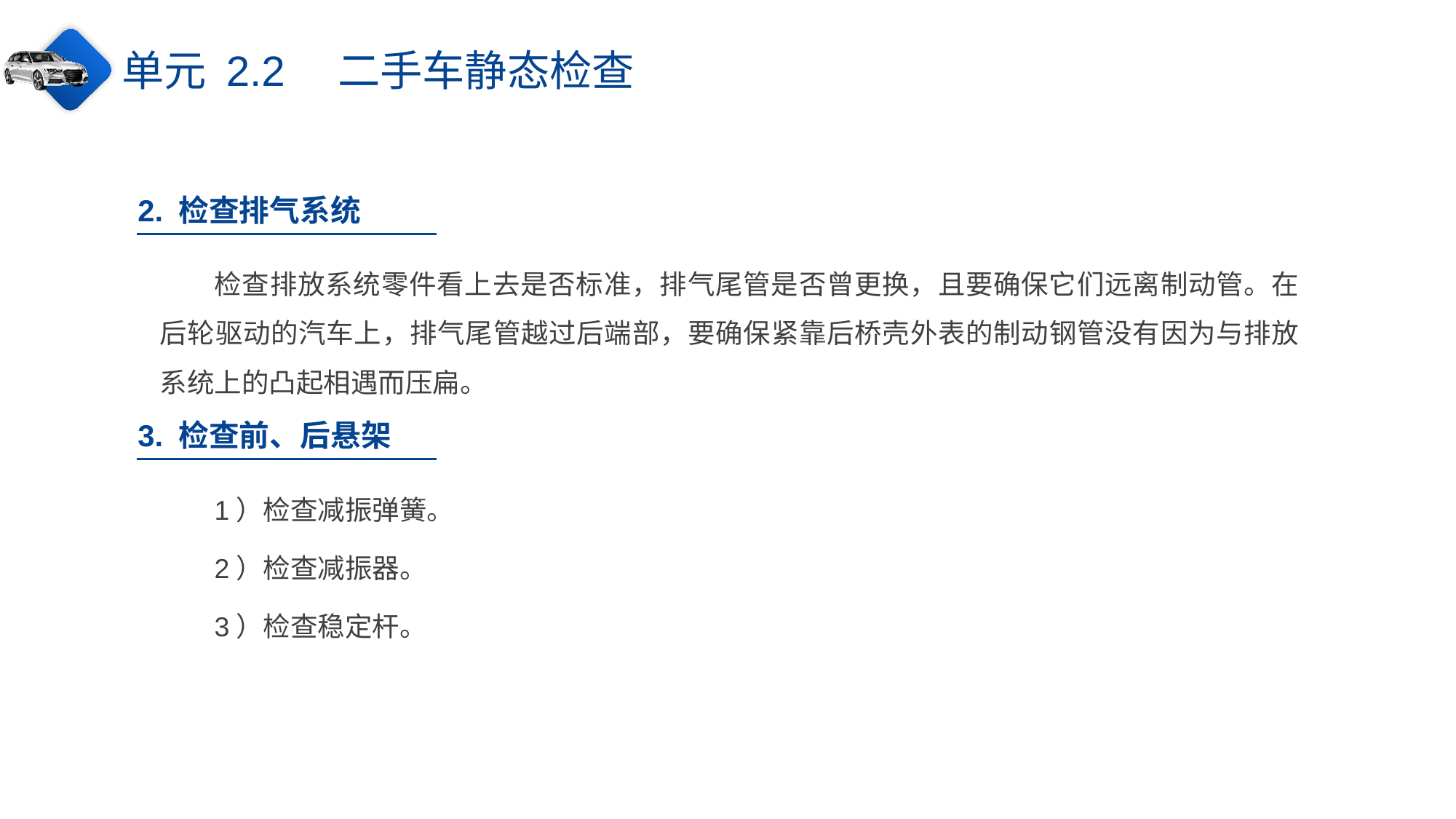

单元 2.2　二手车静态检查
2. 检查排气系统
检查排放系统零件看上去是否标准，排气尾管是否曾更换，且要确保它们远离制动管。在后轮驱动的汽车上，排气尾管越过后端部，要确保紧靠后桥壳外表的制动钢管没有因为与排放系统上的凸起相遇而压扁。
3. 检查前、后悬架
1）检查减振弹簧。
2）检查减振器。
3）检查稳定杆。